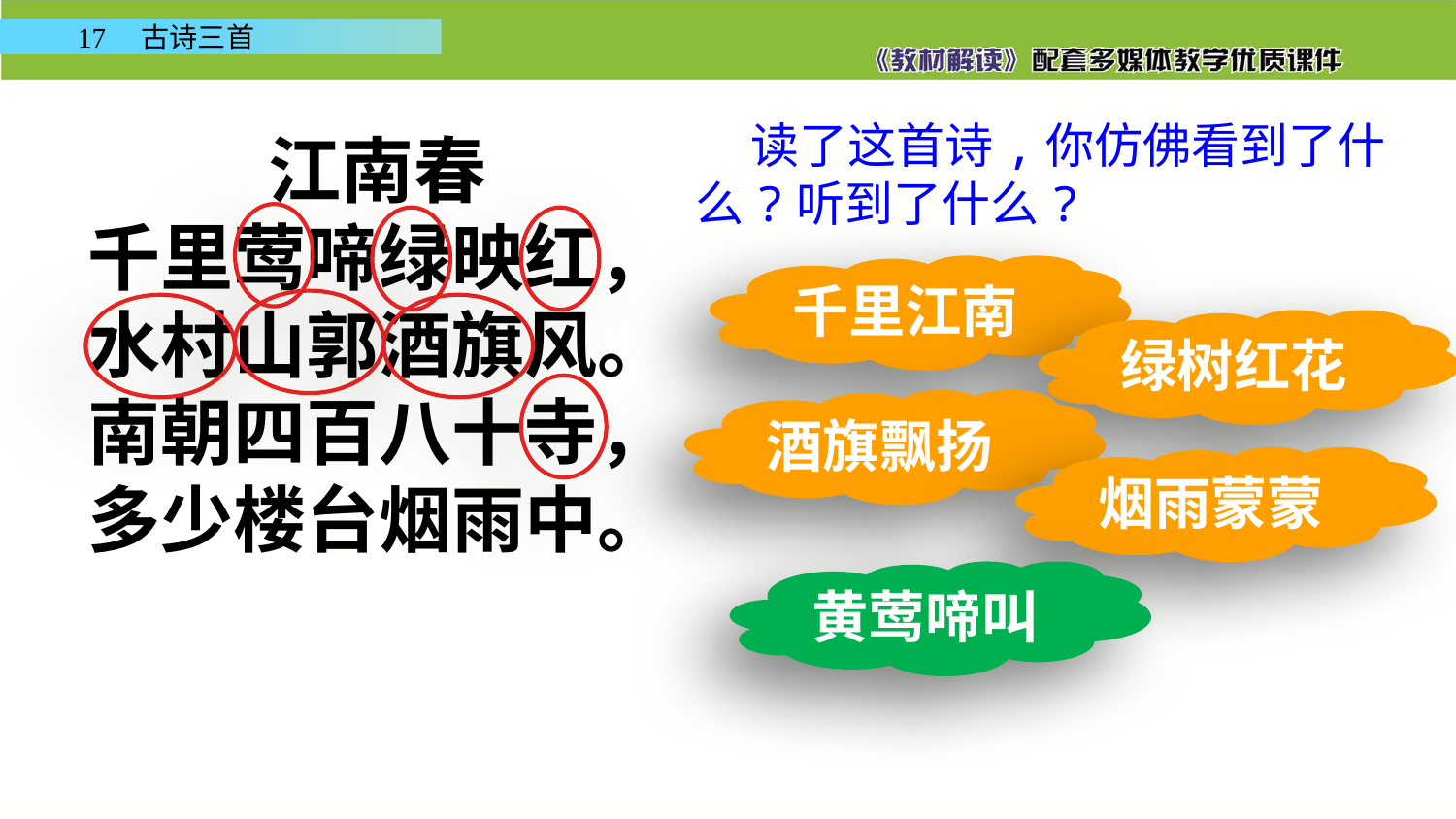

读了这首诗,你仿佛看到了什么?听到了什么?
江南春
千里莺啼绿映红，
水村山郭酒旗风。
南朝四百八十寺，
多少楼台烟雨中。

千里江南

绿树红花

酒旗飘扬
烟雨蒙蒙
黄莺啼叫